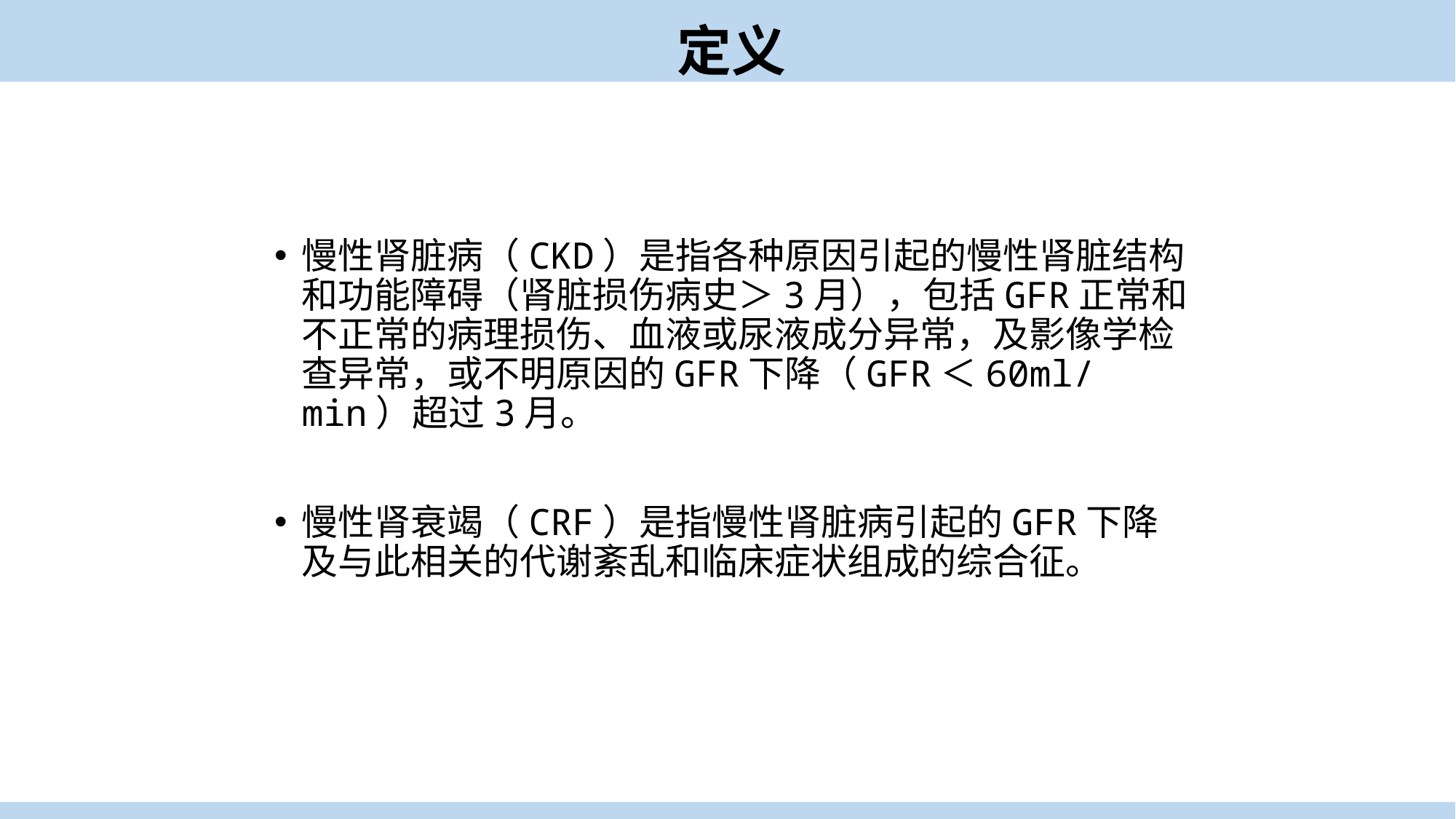

定义
慢性肾脏病（CKD）是指各种原因引起的慢性肾脏结构和功能障碍（肾脏损伤病史＞3月），包括GFR正常和不正常的病理损伤、血液或尿液成分异常，及影像学检查异常，或不明原因的GFR下降（GFR＜60ml/min）超过3月。

慢性肾衰竭（CRF）是指慢性肾脏病引起的GFR下降及与此相关的代谢紊乱和临床症状组成的综合征。